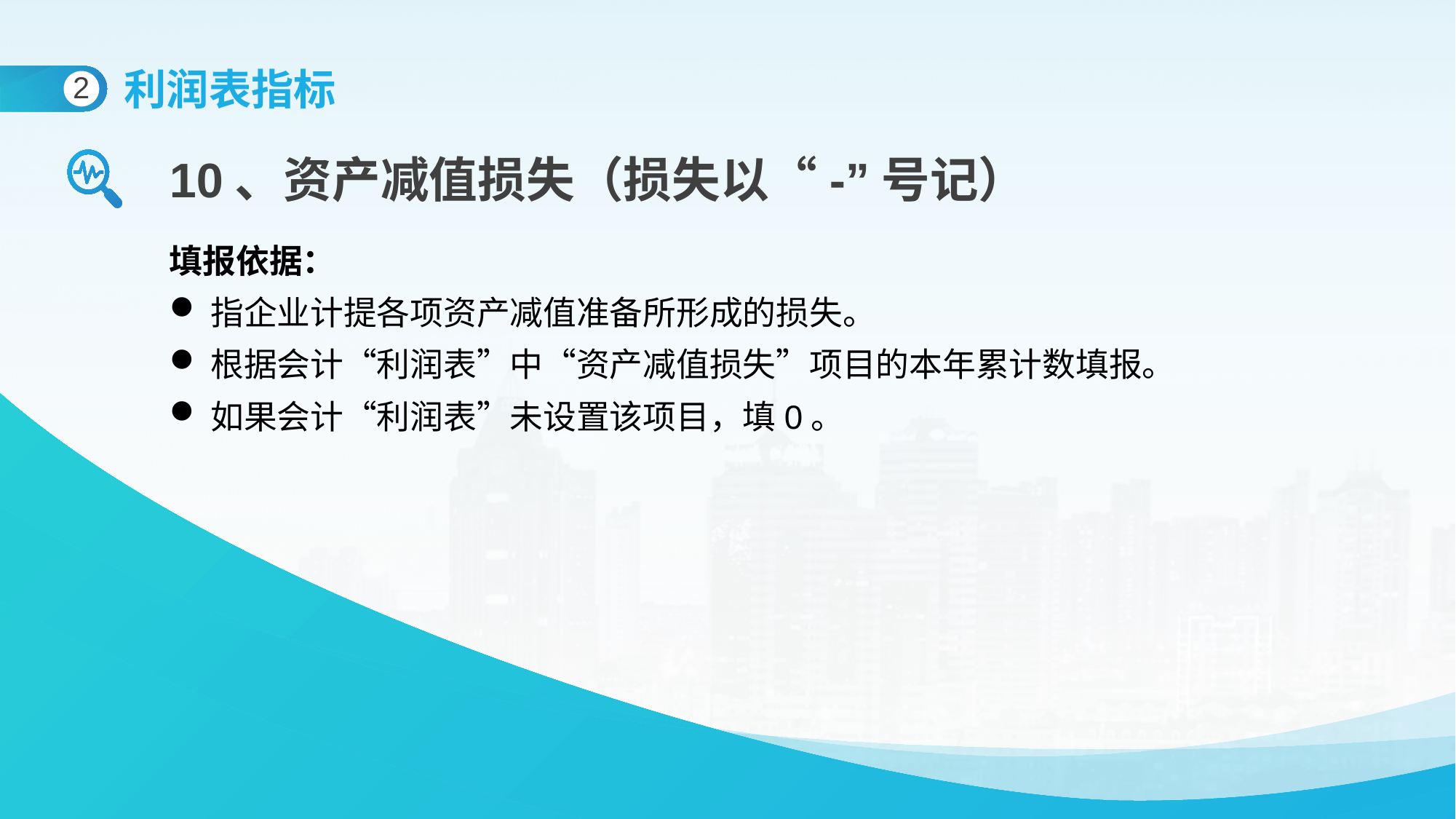

利润表指标
2
10、资产减值损失（损失以“-”号记）

填报依据：
指企业计提各项资产减值准备所形成的损失。
根据会计“利润表”中“资产减值损失”项目的本年累计数填报。
如果会计“利润表”未设置该项目，填0。